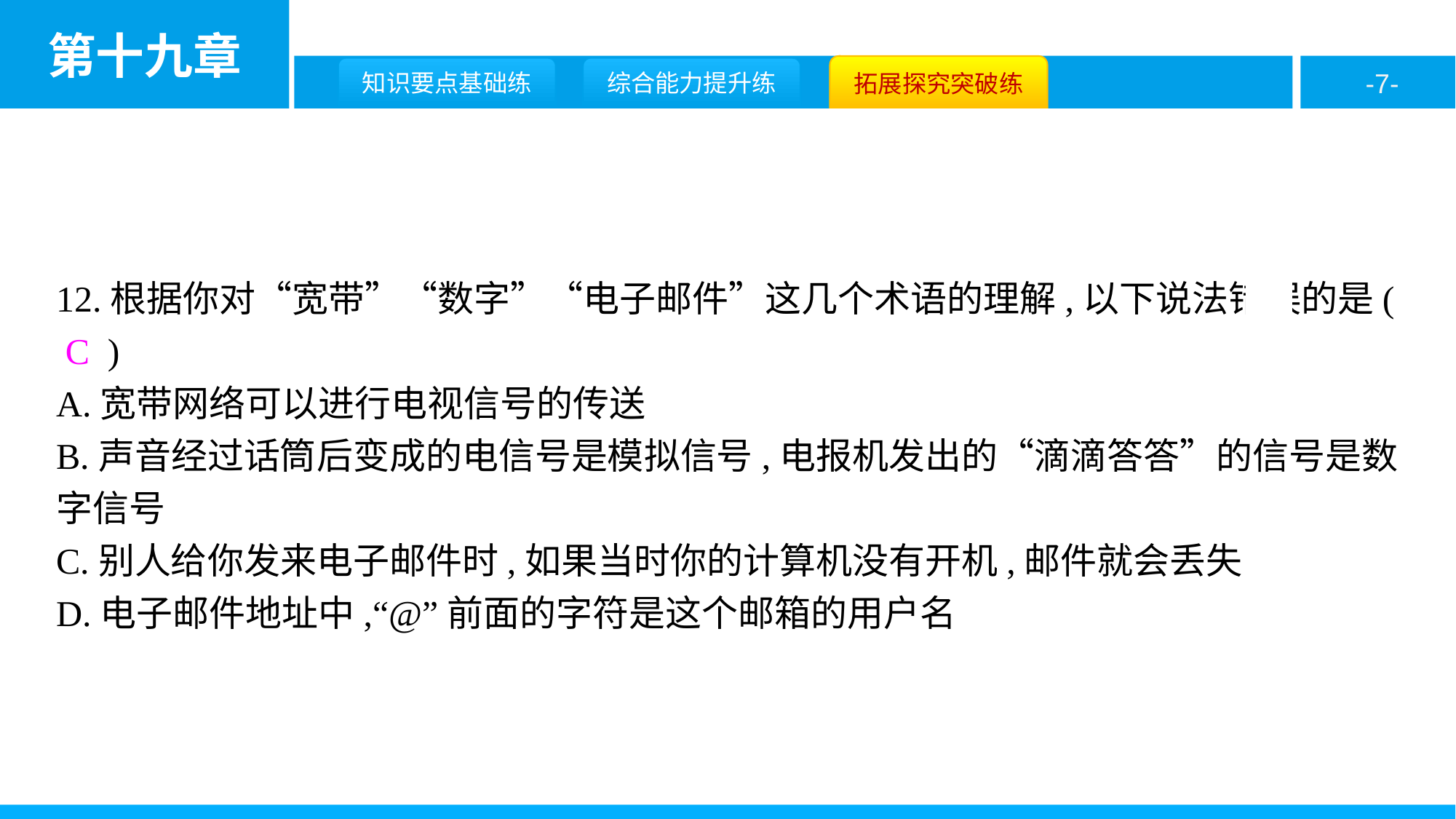

12.根据你对“宽带”“数字”“电子邮件”这几个术语的理解,以下说法错误的是(  C  )
A.宽带网络可以进行电视信号的传送
B.声音经过话筒后变成的电信号是模拟信号,电报机发出的“滴滴答答”的信号是数字信号
C.别人给你发来电子邮件时,如果当时你的计算机没有开机,邮件就会丢失
D.电子邮件地址中,“@”前面的字符是这个邮箱的用户名